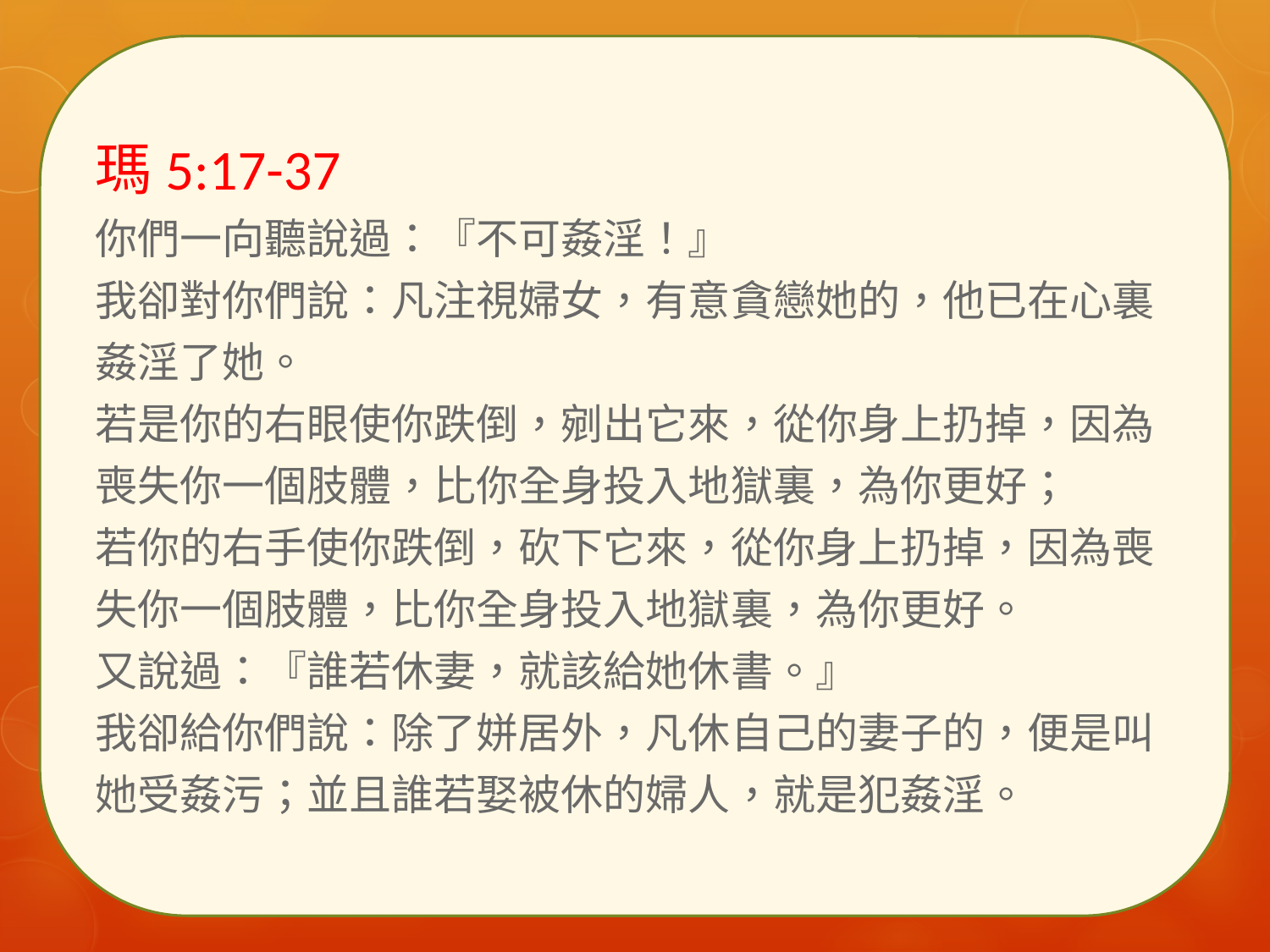

瑪5:17-37
你們一向聽說過：『不可姦淫！』
我卻對你們說：凡注視婦女，有意貪戀她的，他已在心裏姦淫了她。
若是你的右眼使你跌倒，剜出它來，從你身上扔掉，因為喪失你一個肢體，比你全身投入地獄裏，為你更好；
若你的右手使你跌倒，砍下它來，從你身上扔掉，因為喪失你一個肢體，比你全身投入地獄裏，為你更好。
又說過：『誰若休妻，就該給她休書。』
我卻給你們說：除了姘居外，凡休自己的妻子的，便是叫她受姦污；並且誰若娶被休的婦人，就是犯姦淫。